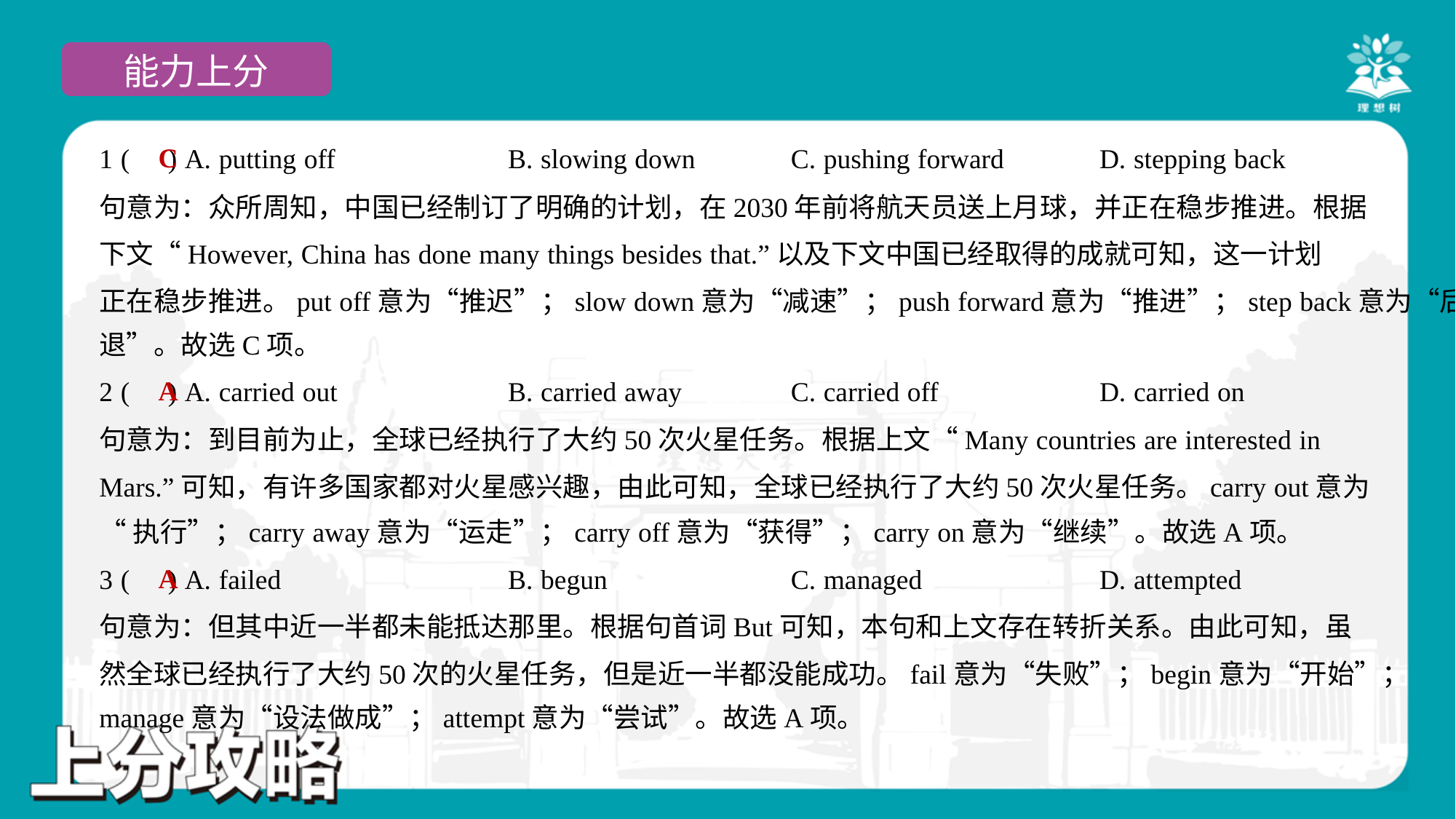

C
1 (     ) A. putting off	B. slowing down	C. pushing forward	D. stepping back
句意为：众所周知，中国已经制订了明确的计划，在2030年前将航天员送上月球，并正在稳步推进。根据
下文“However, China has done many things besides that.”以及下文中国已经取得的成就可知，这一计划
正在稳步推进。put off意为“推迟”；slow down意为“减速”；push forward意为“推进”；step back意为“后
退”。故选C项。
A
2 (     ) A. carried out	B. carried away	C. carried off	D. carried on
句意为：到目前为止，全球已经执行了大约50次火星任务。根据上文“Many countries are interested in
Mars.”可知，有许多国家都对火星感兴趣，由此可知，全球已经执行了大约50次火星任务。carry out意为
“执行”；carry away意为“运走”；carry off意为“获得”；carry on意为“继续”。故选A项。
A
3 (     ) A. failed	B. begun	C. managed	D. attempted
句意为：但其中近一半都未能抵达那里。根据句首词But可知，本句和上文存在转折关系。由此可知，虽
然全球已经执行了大约50次的火星任务，但是近一半都没能成功。fail意为“失败”；begin意为“开始”；
manage意为“设法做成”；attempt意为“尝试”。故选A项。